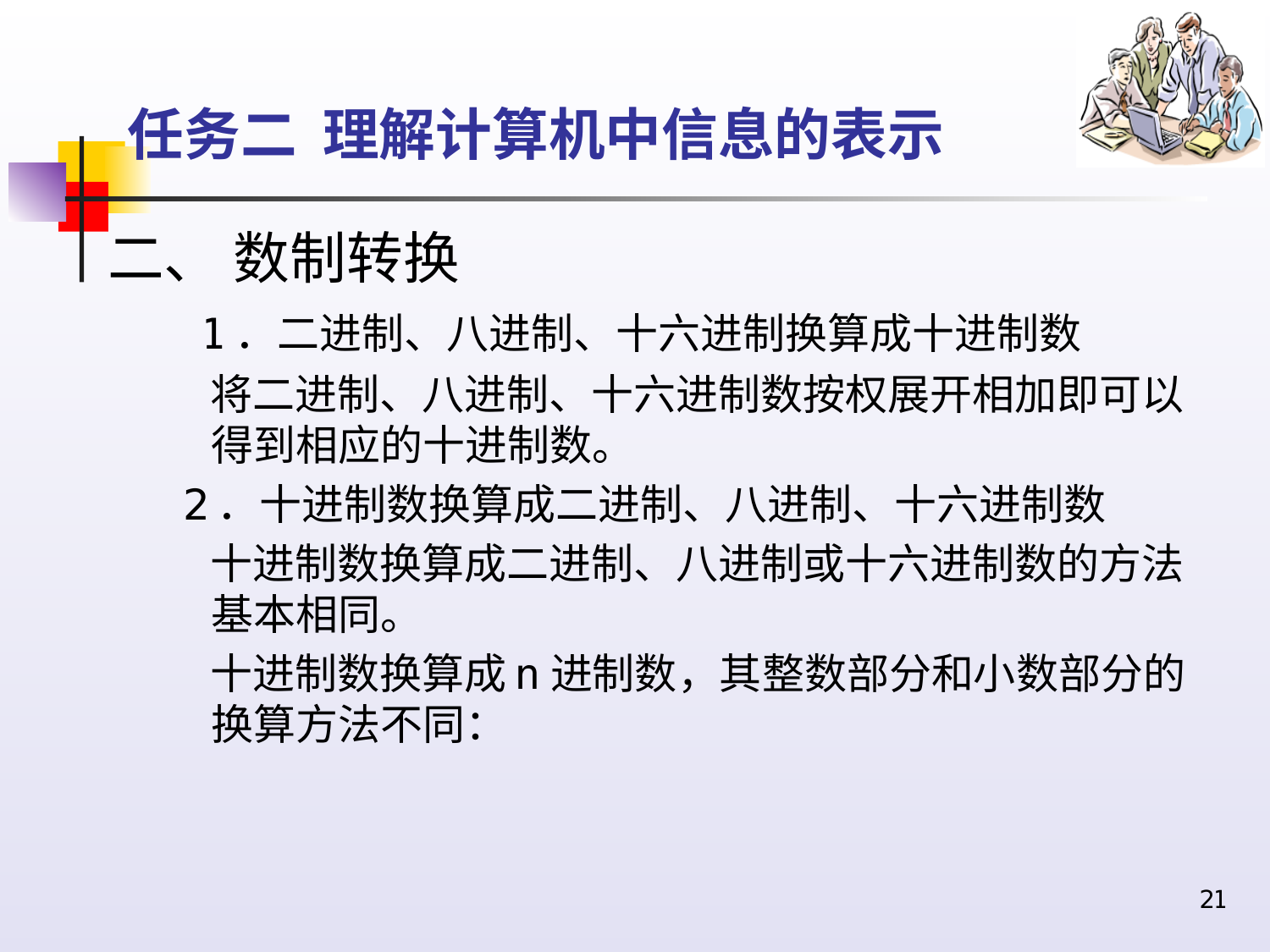

# 任务二  理解计算机中信息的表示
二、 数制转换
  1．二进制、八进制、十六进制换算成十进制数
   将二进制、八进制、十六进制数按权展开相加即可以得到相应的十进制数。
 2．十进制数换算成二进制、八进制、十六进制数
   十进制数换算成二进制、八进制或十六进制数的方法基本相同。
   十进制数换算成n进制数，其整数部分和小数部分的换算方法不同：
21